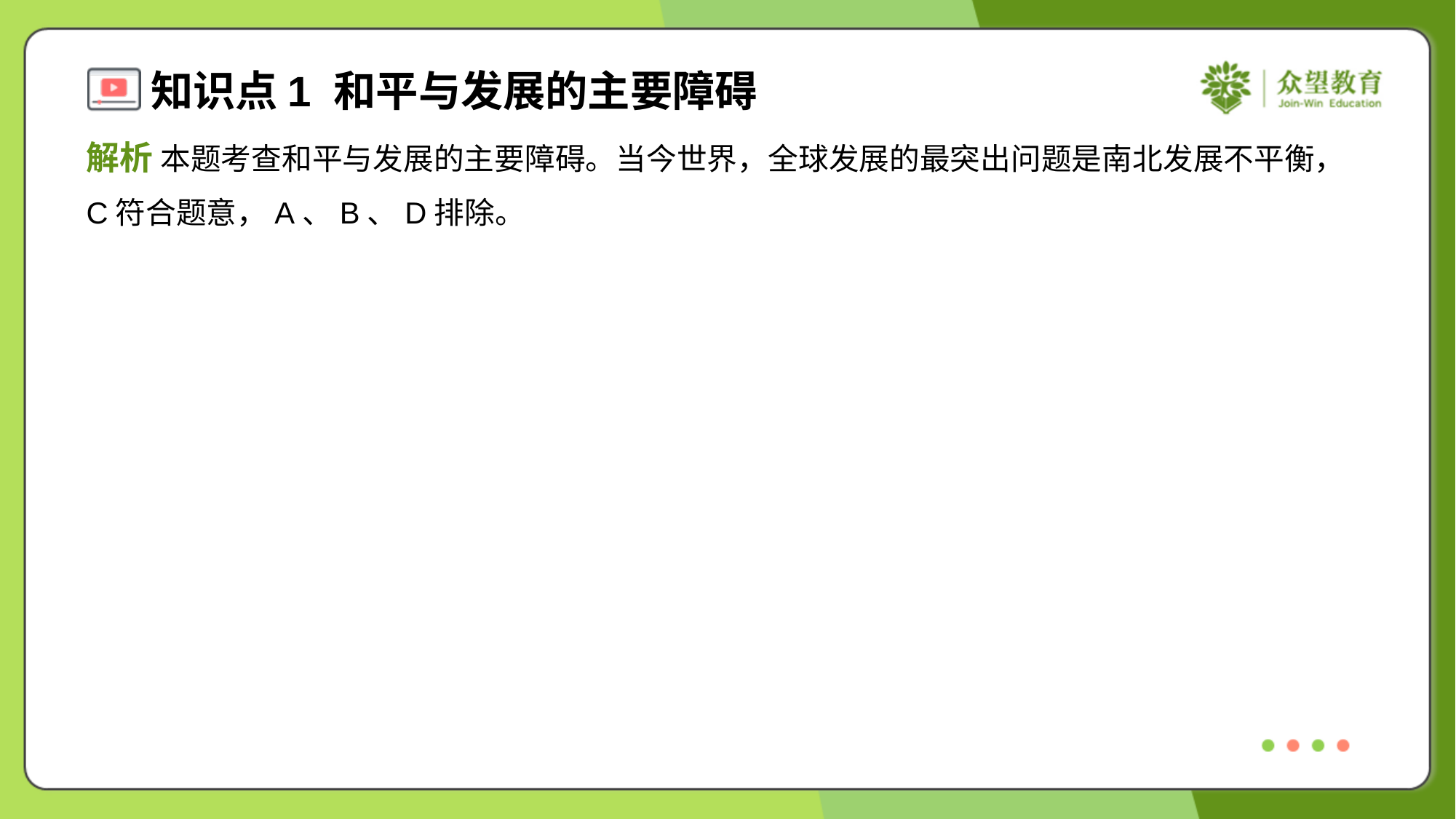

解析 本题考查和平与发展的主要障碍。当今世界，全球发展的最突出问题是南北发展不平衡，
C符合题意，A、B、D排除。